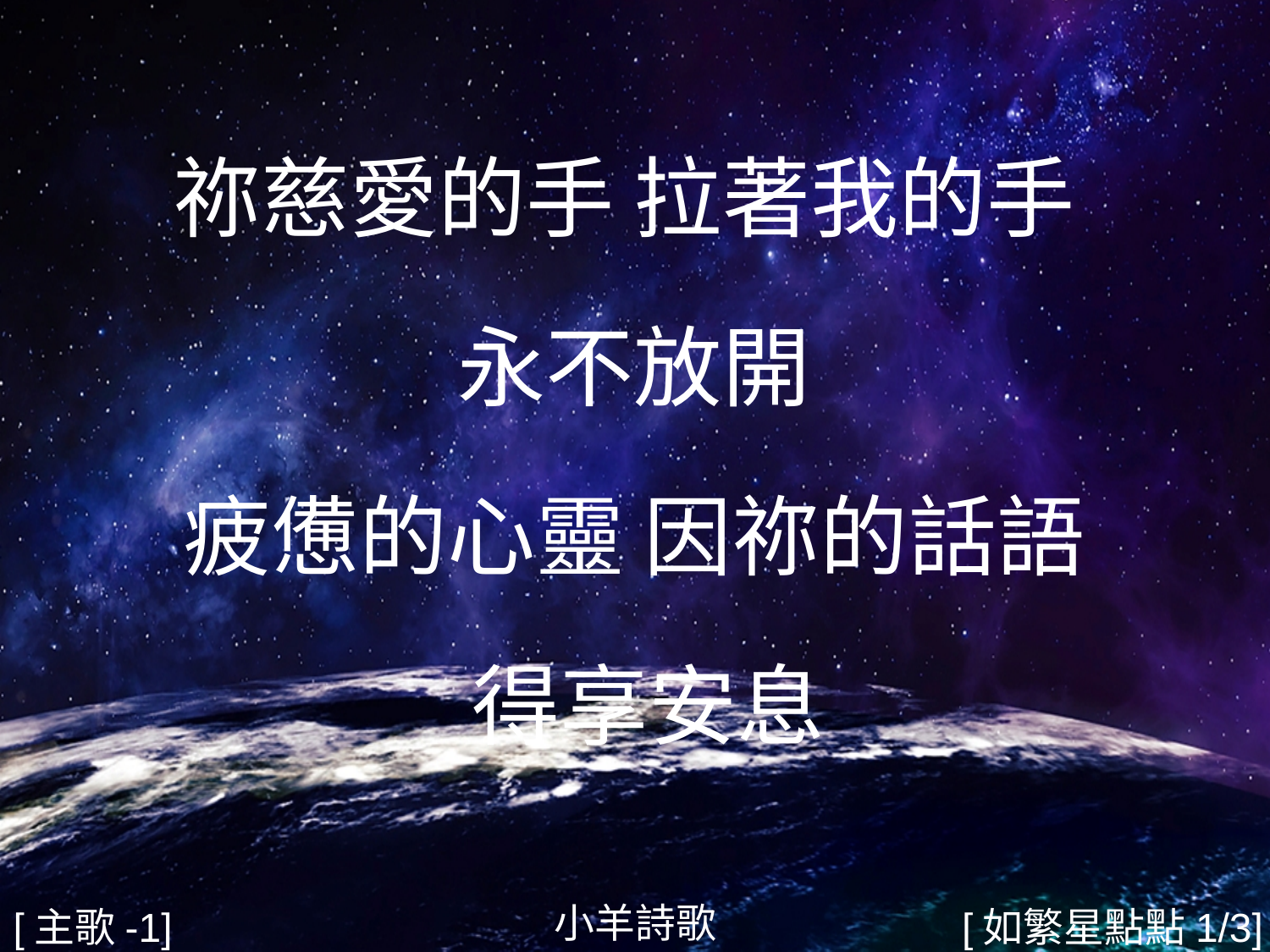

祢慈愛的手 拉著我的手

永不放開

疲憊的心靈 因祢的話語

 得享安息

#

小羊詩歌
[主歌-1]
[如繁星點點1/3]